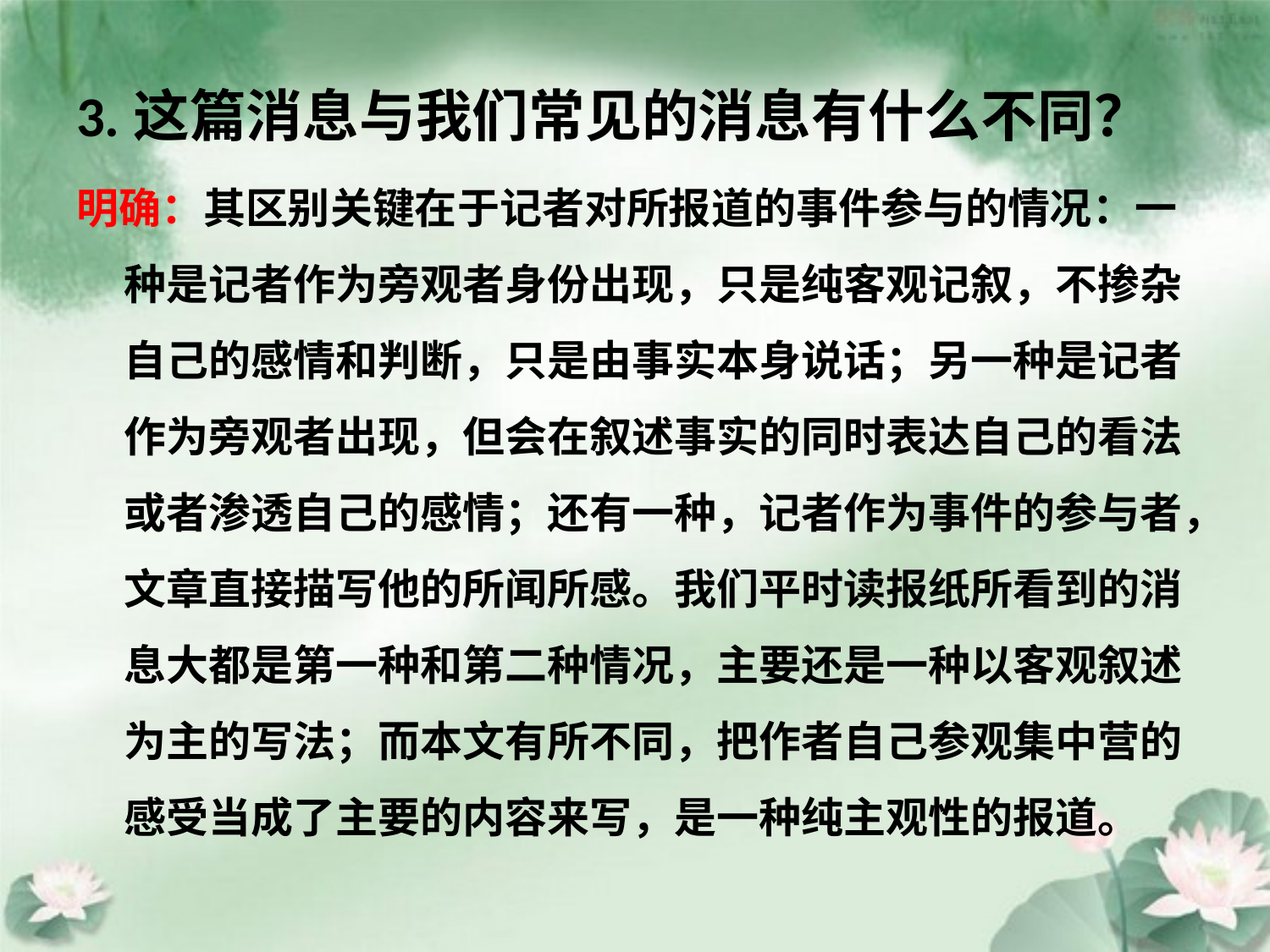

3.这篇消息与我们常见的消息有什么不同？
明确：其区别关键在于记者对所报道的事件参与的情况：一种是记者作为旁观者身份出现，只是纯客观记叙，不掺杂自己的感情和判断，只是由事实本身说话；另一种是记者作为旁观者出现，但会在叙述事实的同时表达自己的看法或者渗透自己的感情；还有一种，记者作为事件的参与者，文章直接描写他的所闻所感。我们平时读报纸所看到的消息大都是第一种和第二种情况，主要还是一种以客观叙述为主的写法；而本文有所不同，把作者自己参观集中营的感受当成了主要的内容来写，是一种纯主观性的报道。